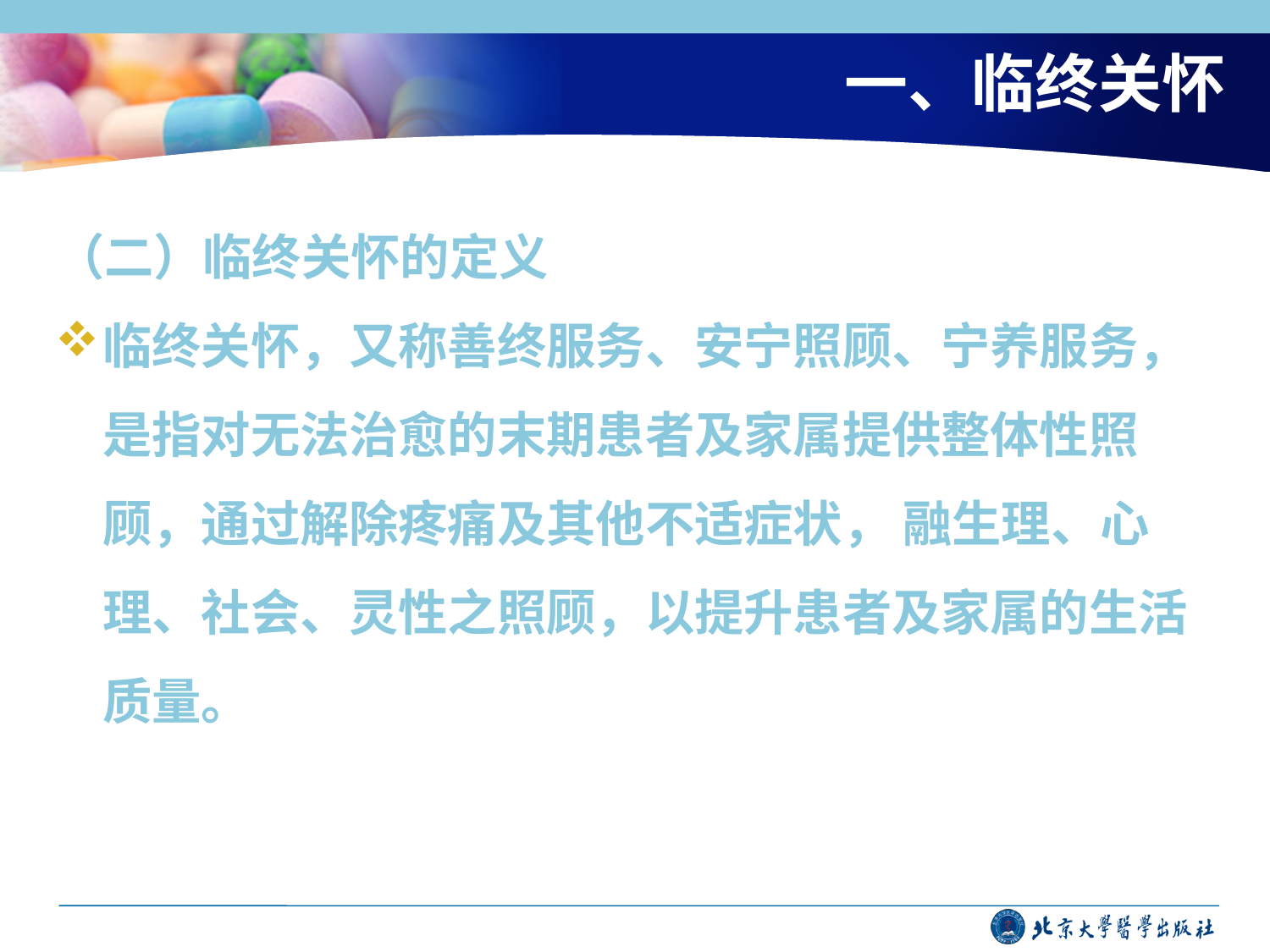

# 一、临终关怀
（二）临终关怀的定义
临终关怀，又称善终服务、安宁照顾、宁养服务，是指对无法治愈的末期患者及家属提供整体性照顾，通过解除疼痛及其他不适症状， 融生理、心理、社会、灵性之照顾，以提升患者及家属的生活质量。